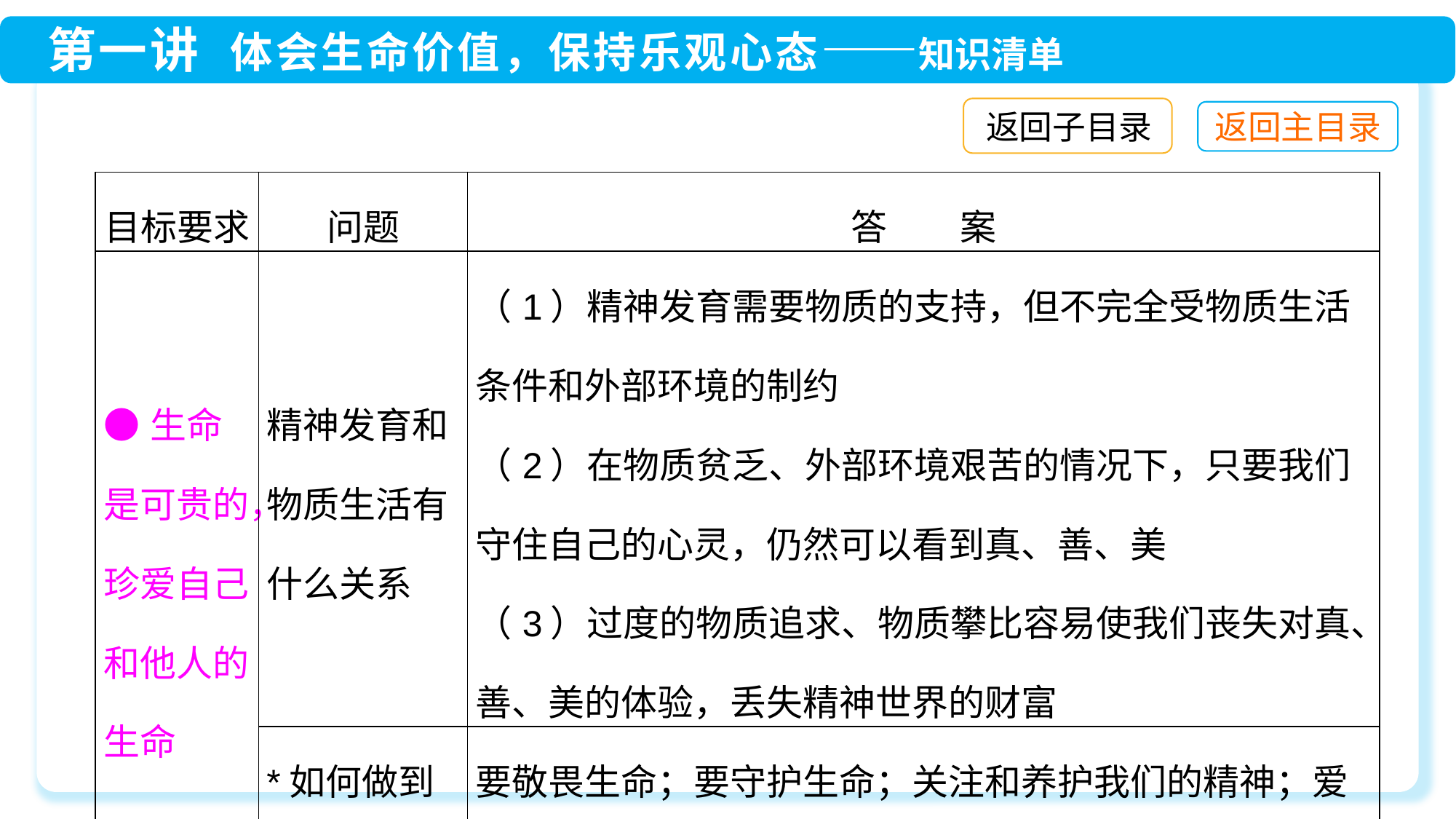

返回子目录
| 目标要求 | 问题 | 答　　案 |
| --- | --- | --- |
| ●生命是可贵的，珍爱自己和他人的生命 | 精神发育和物质生活有什么关系 | （1）精神发育需要物质的支持，但不完全受物质生活条件和外部环境的制约 （2）在物质贫乏、外部环境艰苦的情况下，只要我们守住自己的心灵，仍然可以看到真、善、美 （3）过度的物质追求、物质攀比容易使我们丧失对真、善、美的体验，丢失精神世界的财富 |
|  | \*如何做到珍视生命 | 要敬畏生命；要守护生命；关注和养护我们的精神；爱护和尊重、善待他人的生命 |